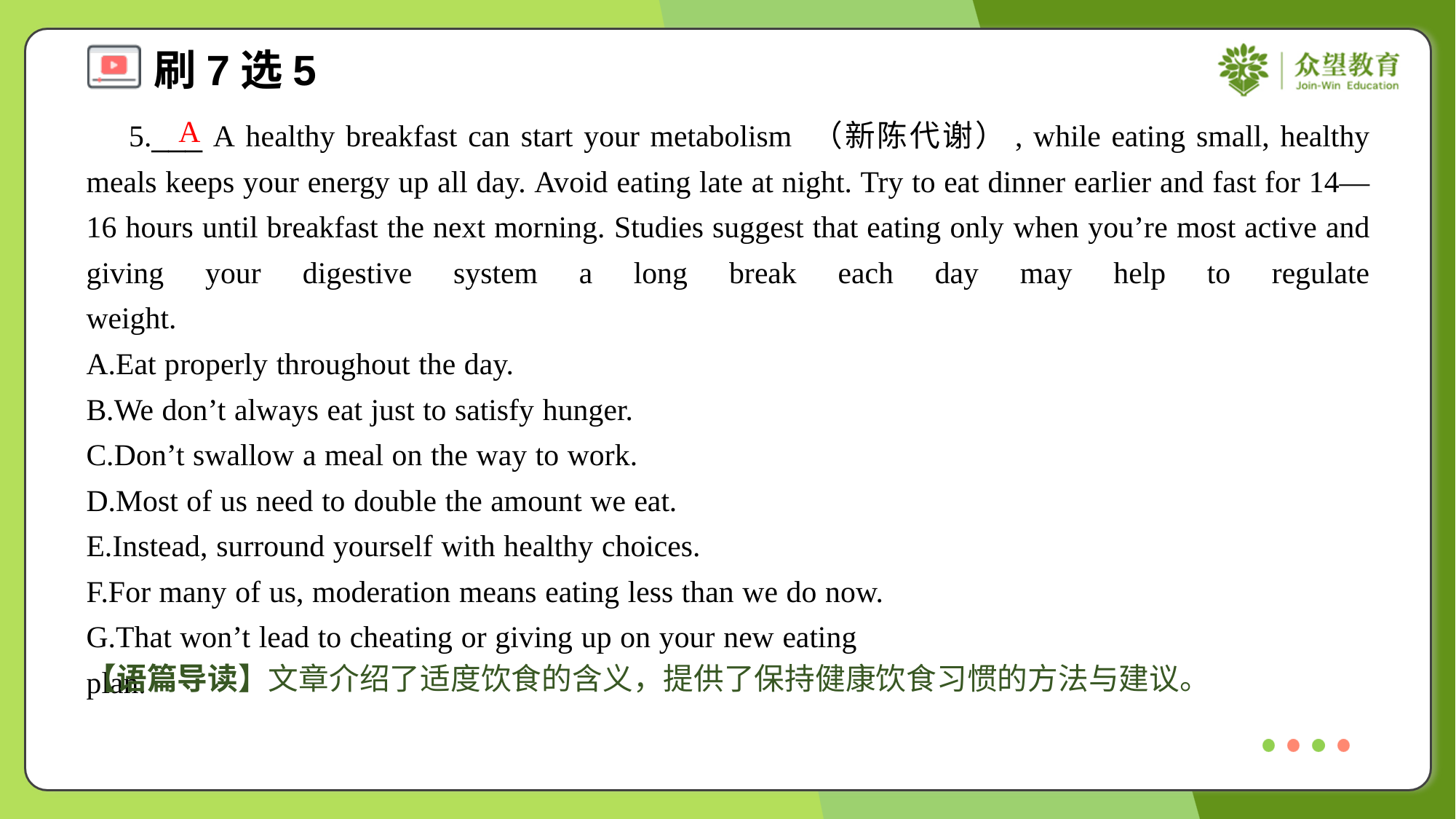

A
    5.___ A healthy breakfast can start your metabolism （新陈代谢）, while eating small, healthy meals keeps your energy up all day. Avoid eating late at night. Try to eat dinner earlier and fast for 14—16 hours until breakfast the next morning. Studies suggest that eating only when you’re most active and giving your digestive system a long break each day may help to regulate weight.#5
A.Eat properly throughout the day.
B.We don’t always eat just to satisfy hunger.
C.Don’t swallow a meal on the way to work.
D.Most of us need to double the amount we eat.
E.Instead, surround yourself with healthy choices.
F.For many of us, moderation means eating less than we do now.
G.That won’t lead to cheating or giving up on your new eating plan.#7
【语篇导读】文章介绍了适度饮食的含义，提供了保持健康饮食习惯的方法与建议。